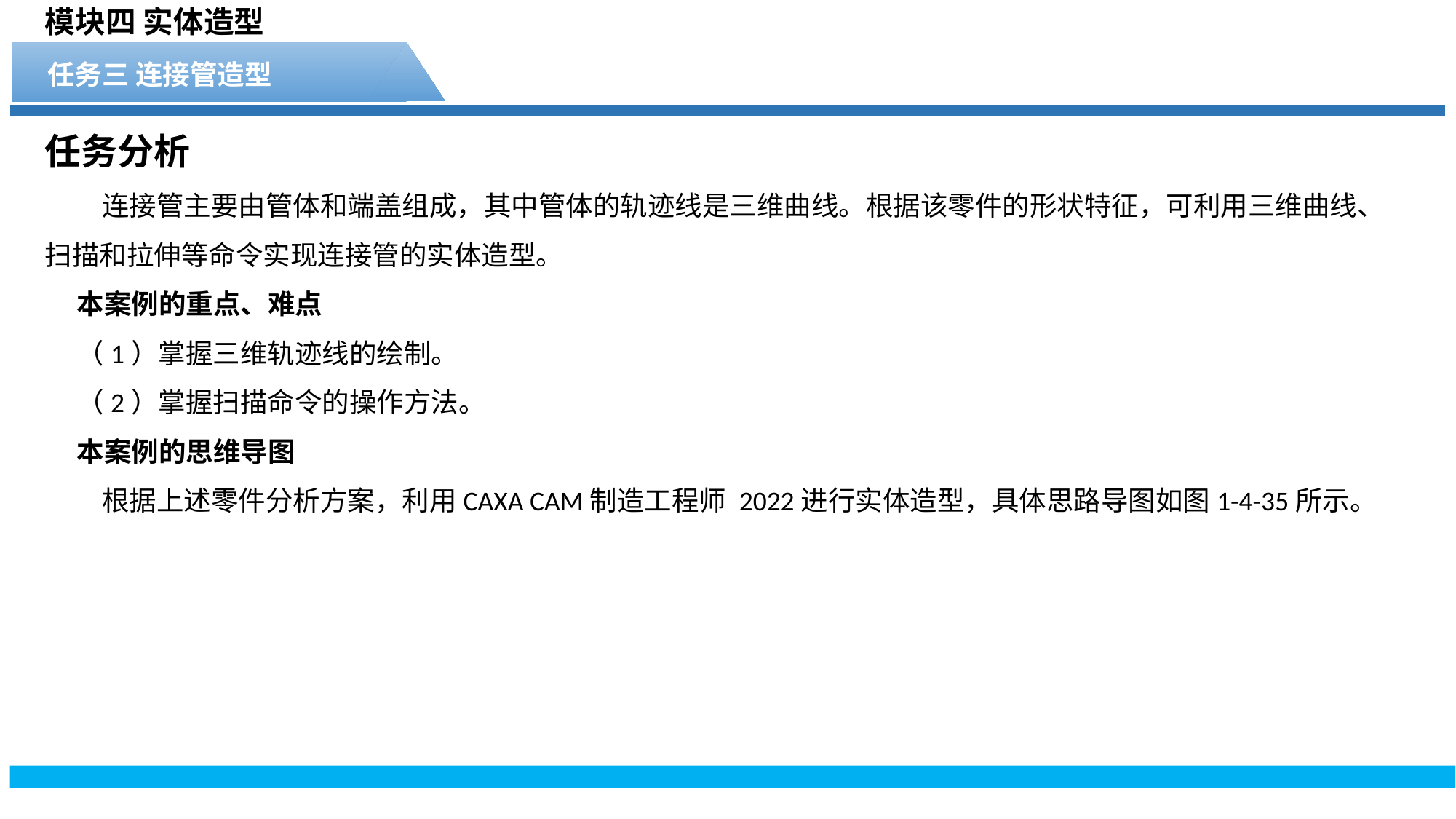

模块四 实体造型

任务三 连接管造型
任务分析
   连接管主要由管体和端盖组成，其中管体的轨迹线是三维曲线。根据该零件的形状特征，可利用三维曲线、扫描和拉伸等命令实现连接管的实体造型。
本案例的重点、难点
（1）掌握三维轨迹线的绘制。
（2）掌握扫描命令的操作方法。
本案例的思维导图
   根据上述零件分析方案，利用CAXA CAM制造工程师 2022进行实体造型，具体思路导图如图1-4-35所示。